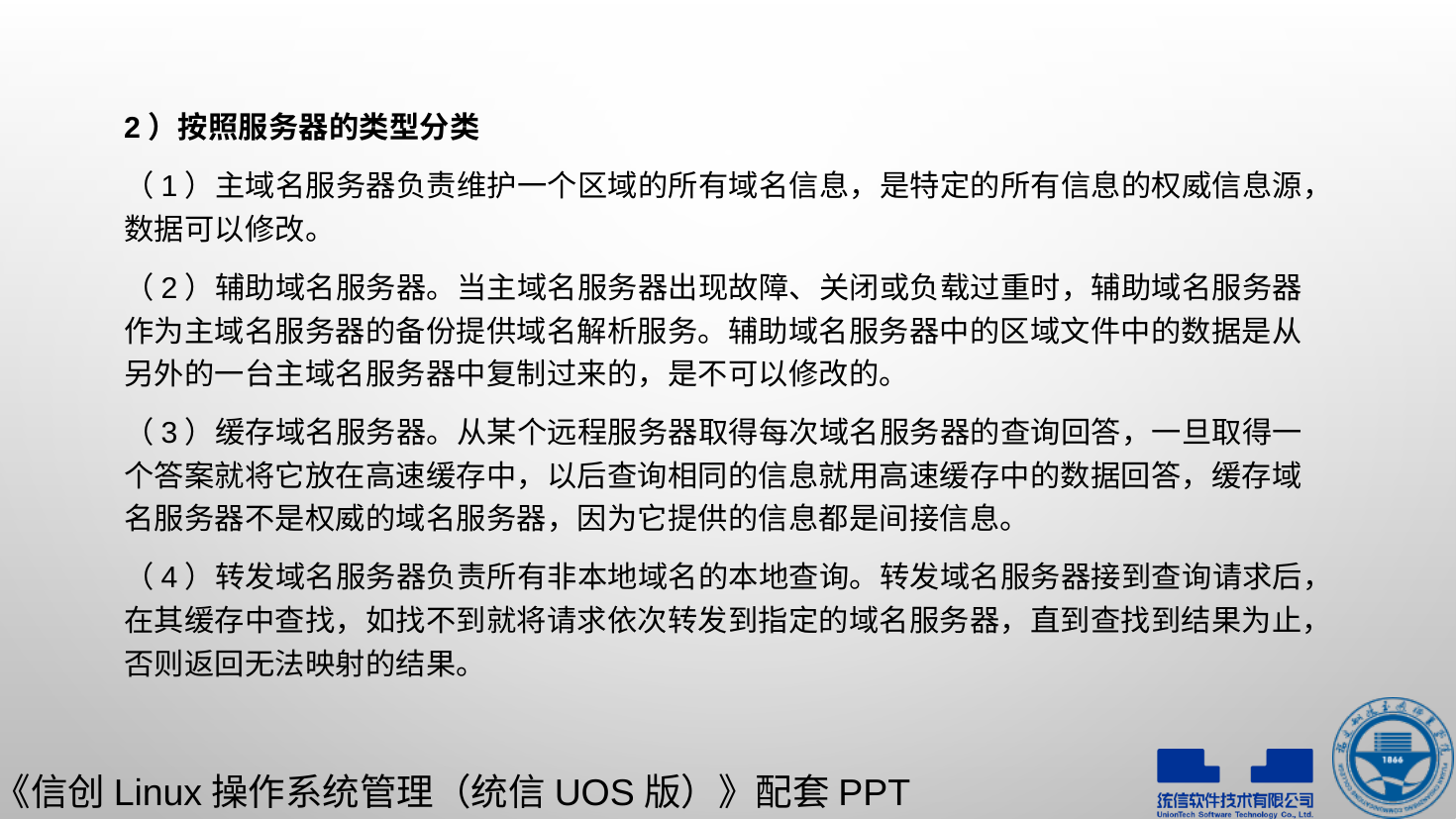

2）按照服务器的类型分类
（1）主域名服务器负责维护一个区域的所有域名信息，是特定的所有信息的权威信息源，数据可以修改。
（2）辅助域名服务器。当主域名服务器出现故障、关闭或负载过重时，辅助域名服务器作为主域名服务器的备份提供域名解析服务。辅助域名服务器中的区域文件中的数据是从另外的一台主域名服务器中复制过来的，是不可以修改的。
（3）缓存域名服务器。从某个远程服务器取得每次域名服务器的查询回答，一旦取得一个答案就将它放在高速缓存中，以后查询相同的信息就用高速缓存中的数据回答，缓存域名服务器不是权威的域名服务器，因为它提供的信息都是间接信息。
（4）转发域名服务器负责所有非本地域名的本地查询。转发域名服务器接到查询请求后，在其缓存中查找，如找不到就将请求依次转发到指定的域名服务器，直到查找到结果为止，否则返回无法映射的结果。